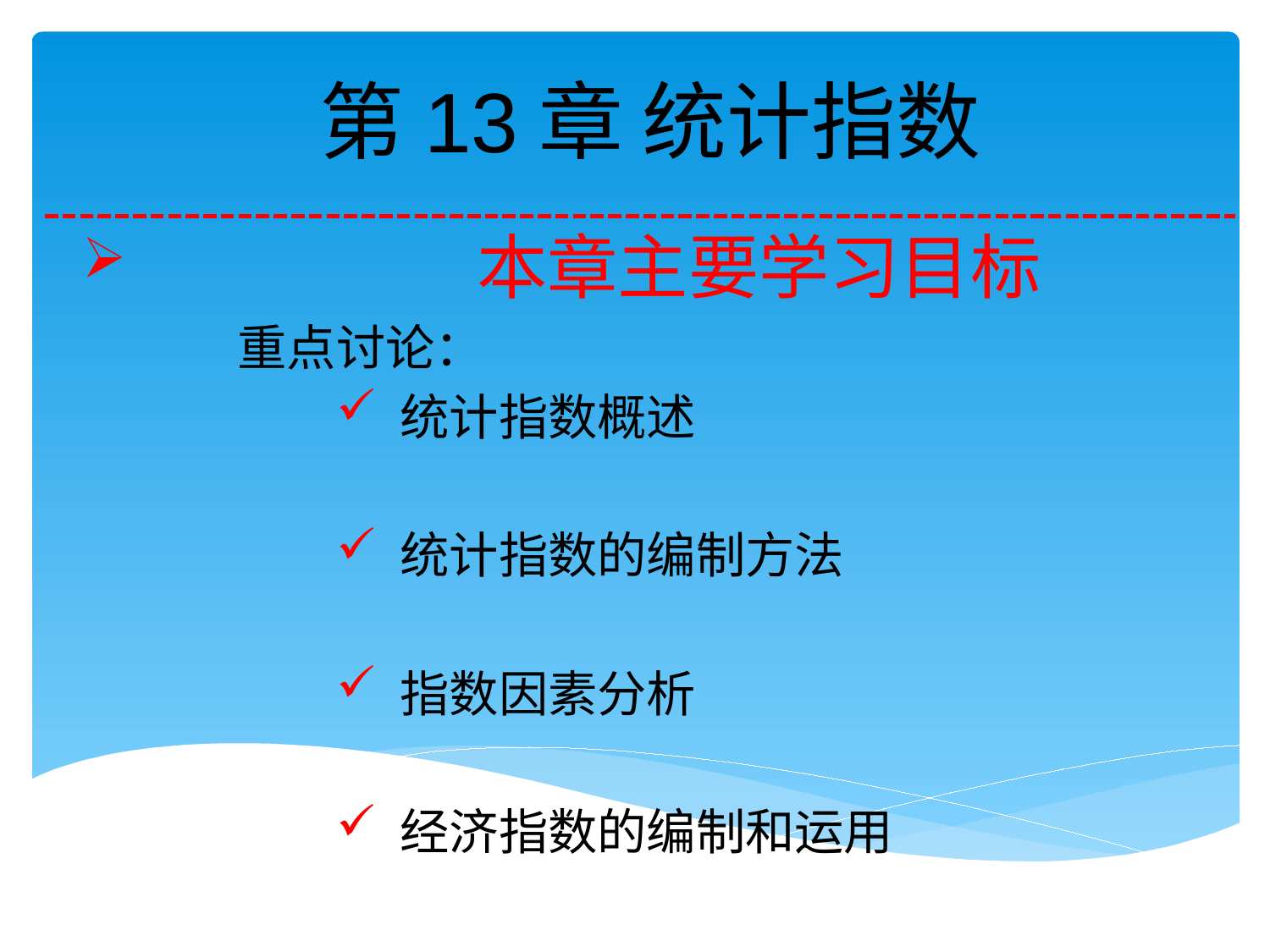

# 第13章 统计指数
                         本章主要学习目标
             重点讨论：
统计指数概述

统计指数的编制方法

指数因素分析

经济指数的编制和运用